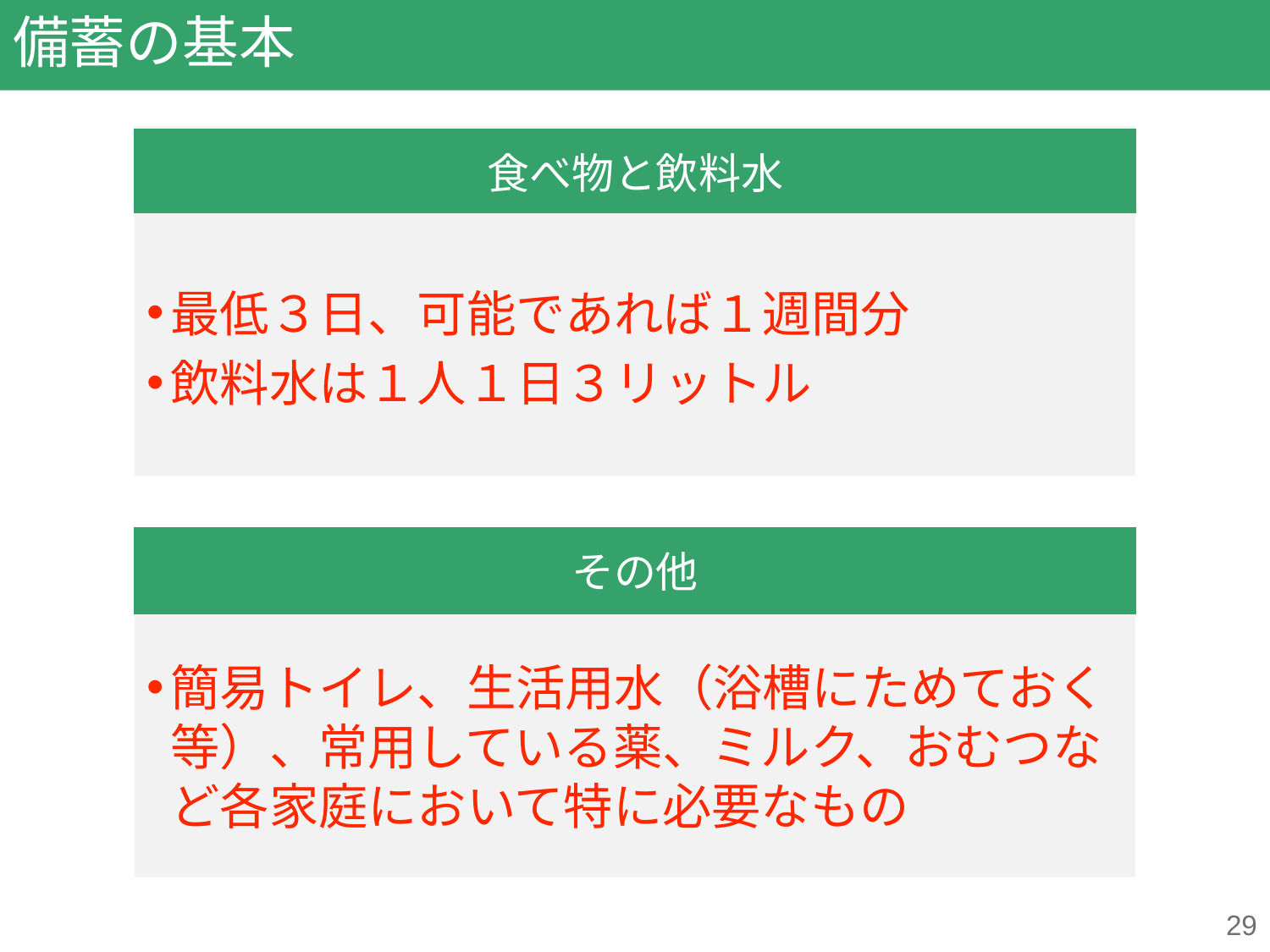

# 備蓄の基本

食べ物と飲料水
最低３日、可能であれば１週間分
飲料水は１人１日３リットル

その他
簡易トイレ、生活用水（浴槽にためておく等）、常用している薬、ミルク、おむつなど各家庭において特に必要なもの
29